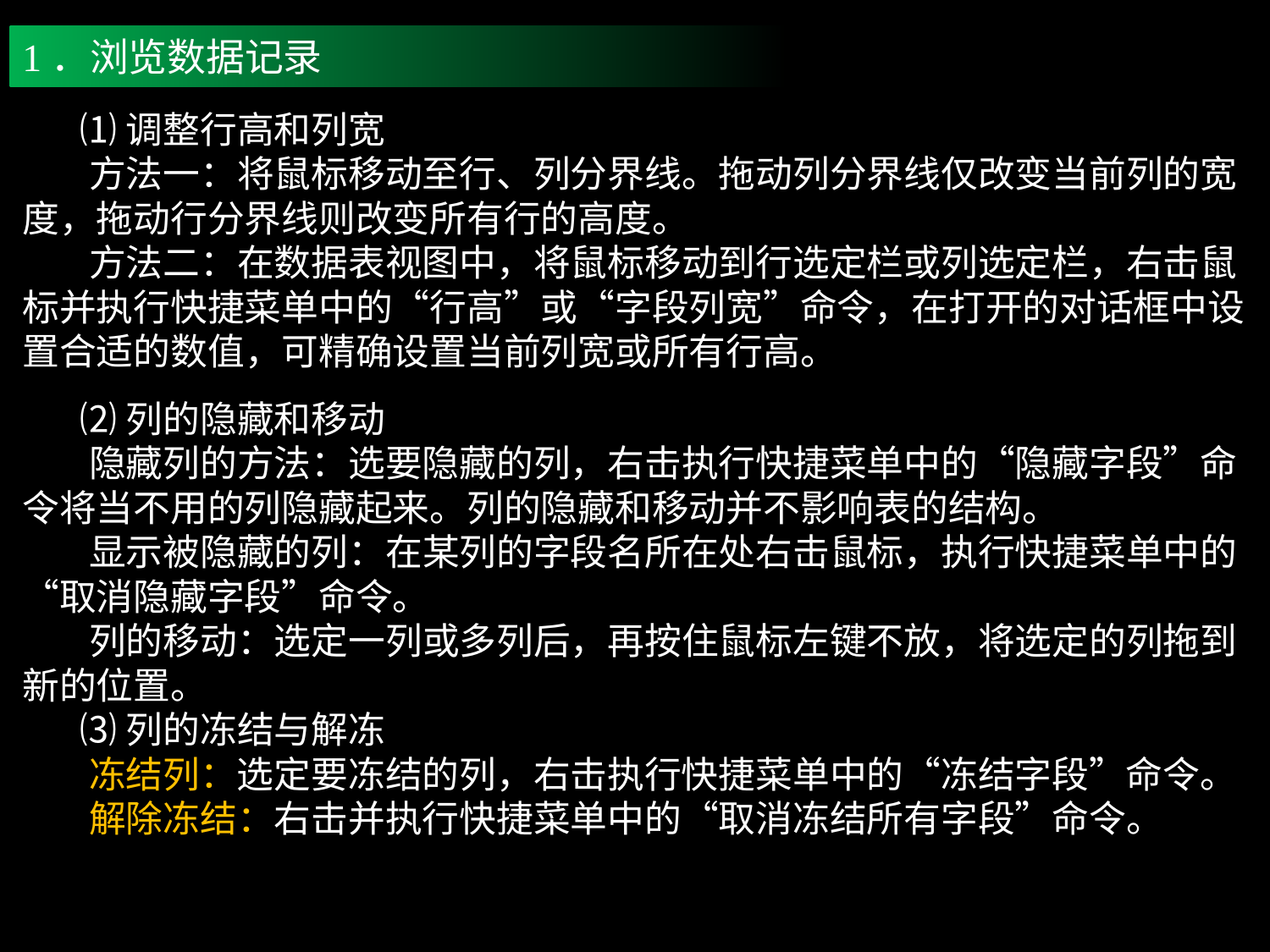

1．浏览数据记录
       ⑴调整行高和列宽
       方法一：将鼠标移动至行、列分界线。拖动列分界线仅改变当前列的宽度，拖动行分界线则改变所有行的高度。
       方法二：在数据表视图中，将鼠标移动到行选定栏或列选定栏，右击鼠标并执行快捷菜单中的“行高”或“字段列宽”命令，在打开的对话框中设置合适的数值，可精确设置当前列宽或所有行高。
       ⑵列的隐藏和移动
       隐藏列的方法：选要隐藏的列，右击执行快捷菜单中的“隐藏字段”命令将当不用的列隐藏起来。列的隐藏和移动并不影响表的结构。
       显示被隐藏的列：在某列的字段名所在处右击鼠标，执行快捷菜单中的“取消隐藏字段”命令。
       列的移动：选定一列或多列后，再按住鼠标左键不放，将选定的列拖到新的位置。
       ⑶列的冻结与解冻
       冻结列：选定要冻结的列，右击执行快捷菜单中的“冻结字段”命令。
       解除冻结：右击并执行快捷菜单中的“取消冻结所有字段”命令。